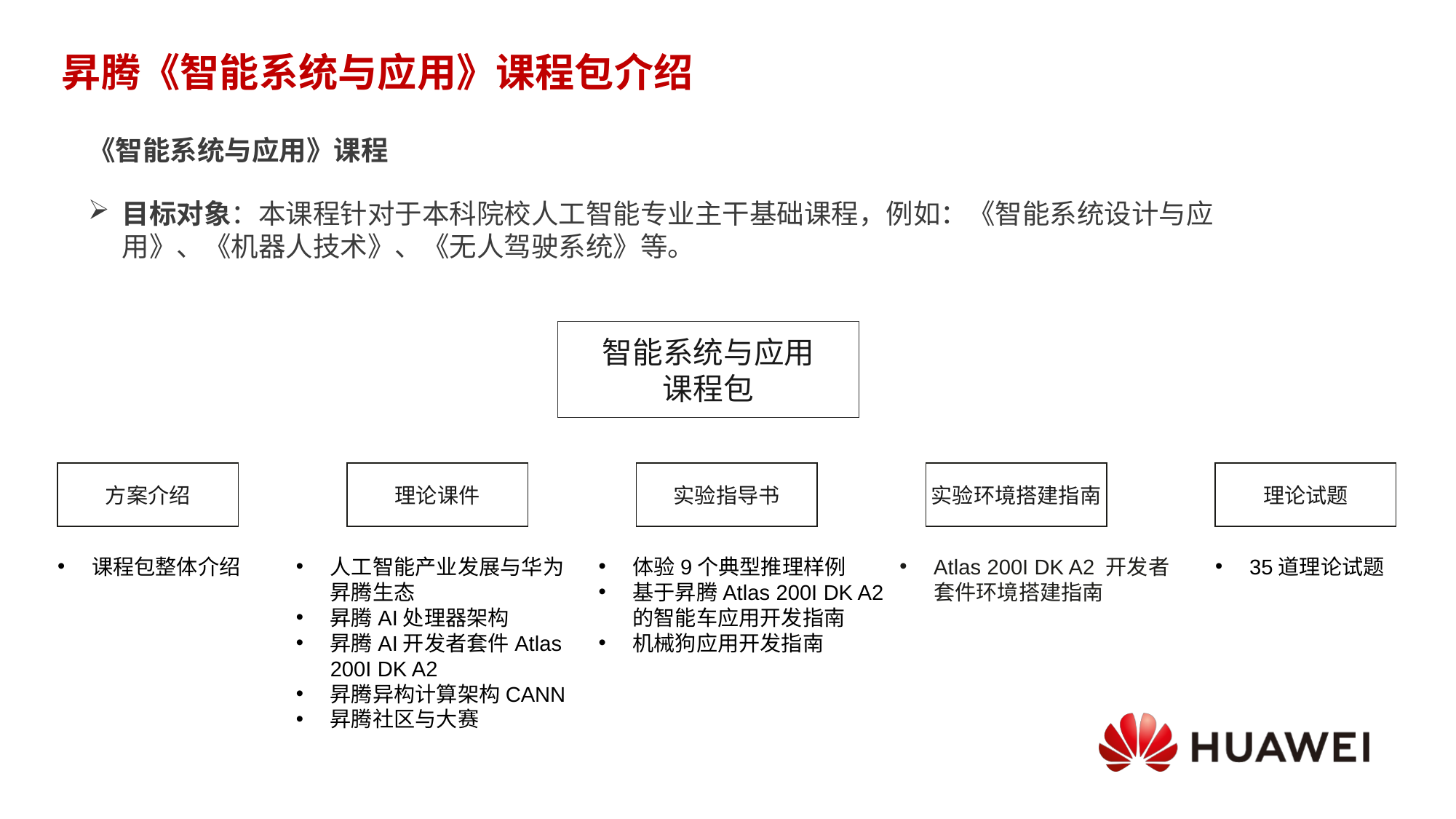

# 昇腾《智能系统与应用》课程包介绍
《智能系统与应用》课程
目标对象：本课程针对于本科院校人工智能专业主干基础课程，例如：《智能系统设计与应用》、《机器人技术》、《无人驾驶系统》等。
智能系统与应用
课程包
方案介绍
理论课件
实验指导书
实验环境搭建指南
理论试题
课程包整体介绍
人工智能产业发展与华为昇腾生态
昇腾AI处理器架构
昇腾AI开发者套件Atlas 200I DK A2
昇腾异构计算架构CANN
昇腾社区与大赛
体验9个典型推理样例
基于昇腾Atlas 200I DK A2的智能车应用开发指南
机械狗应用开发指南
Atlas 200I DK A2 开发者套件环境搭建指南
35道理论试题